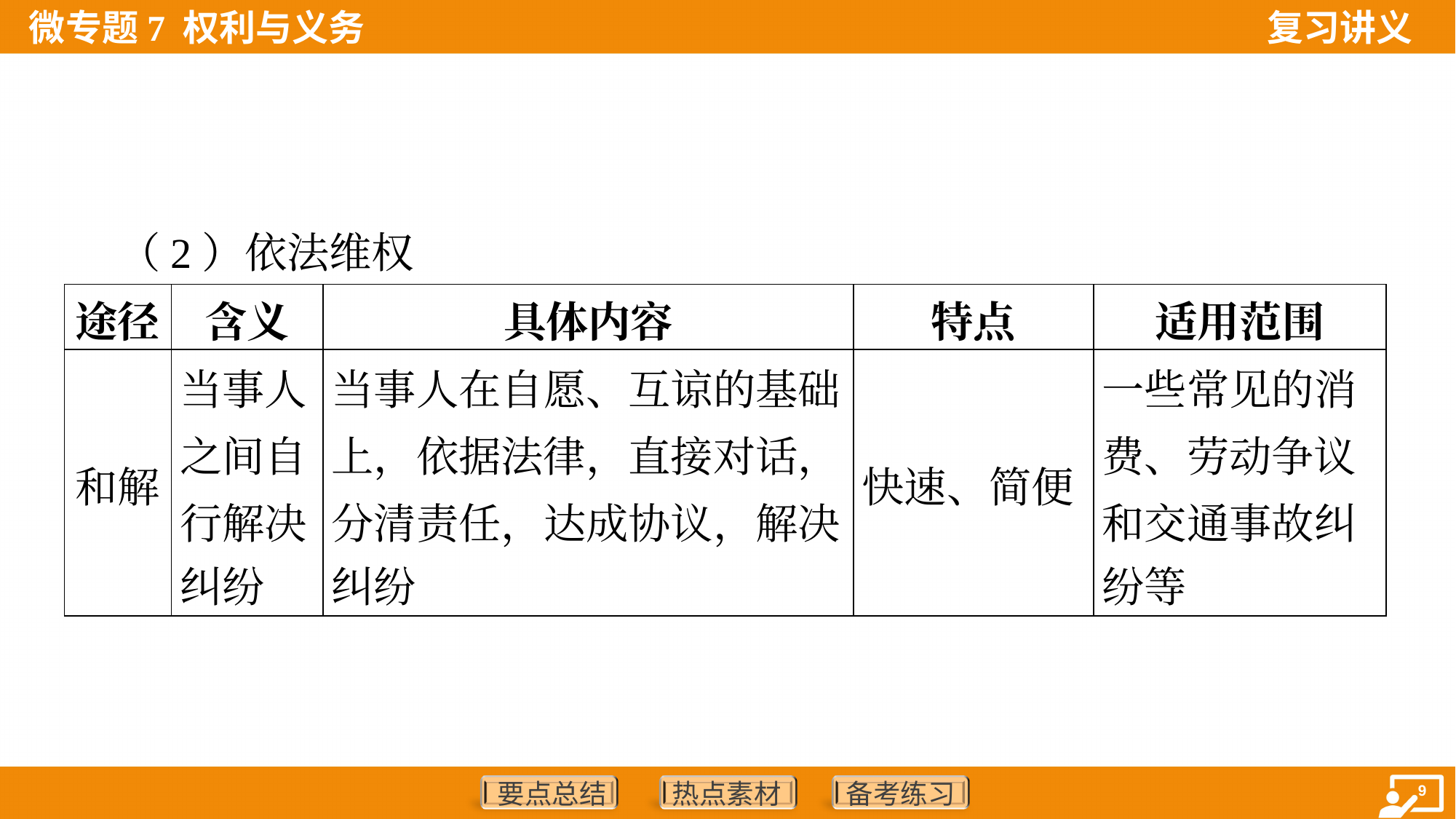

（2）依法维权
| 途径 | 含义 | 具体内容 | 特点 | 适用范围 |
| --- | --- | --- | --- | --- |
| 和解 | 当事人 之间自 行解决 纠纷 | 当事人在自愿、互谅的基础 上，依据法律，直接对话， 分清责任，达成协议，解决 纠纷 | 快速、简便 | 一些常见的消 费、劳动争议 和交通事故纠 纷等 |